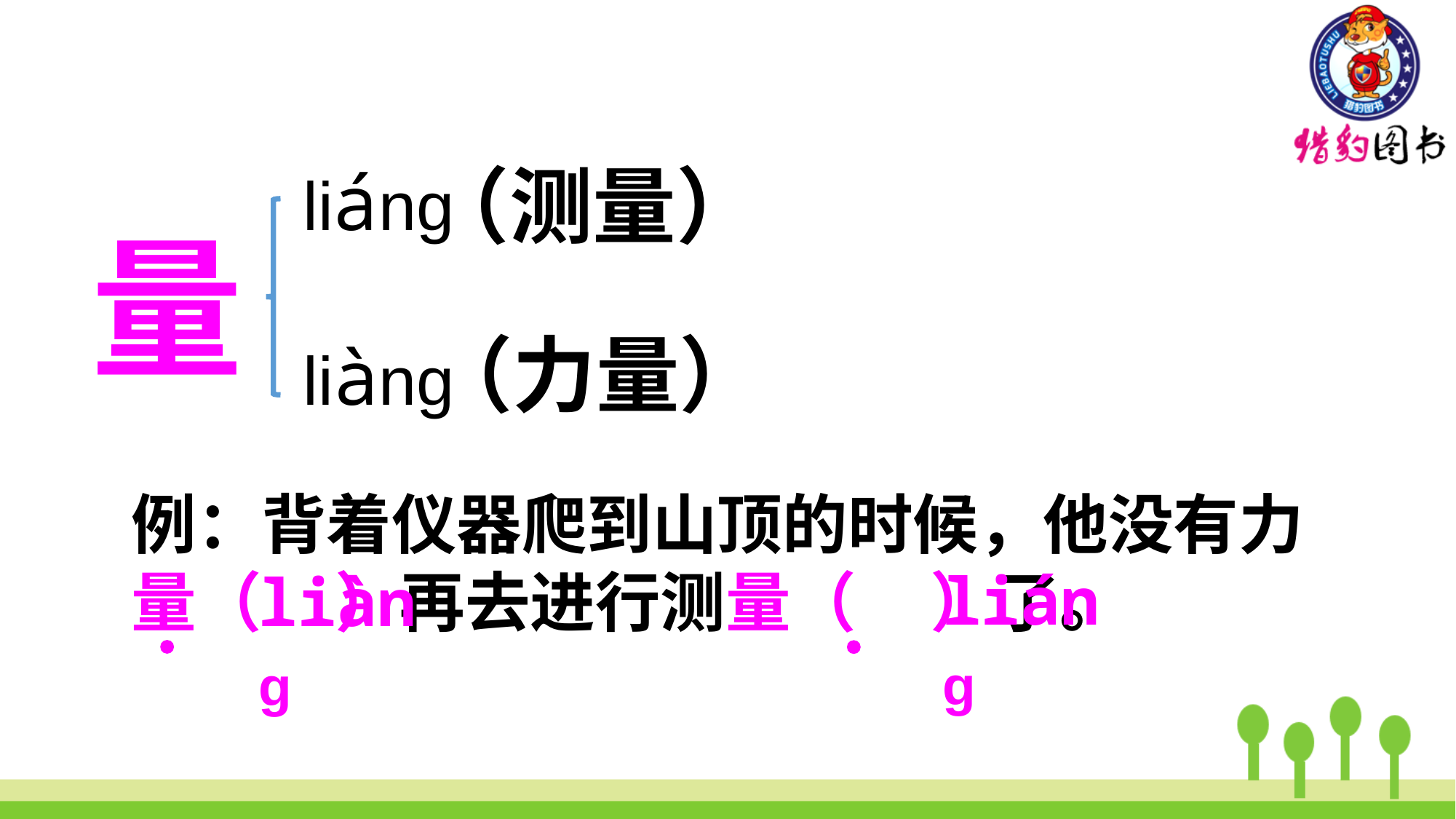

（测量）
liáng

量
（力量）
liàng
例：背着仪器爬到山顶的时候，他没有力量（     ）再去进行测量（     ）了。
liáng
liàng